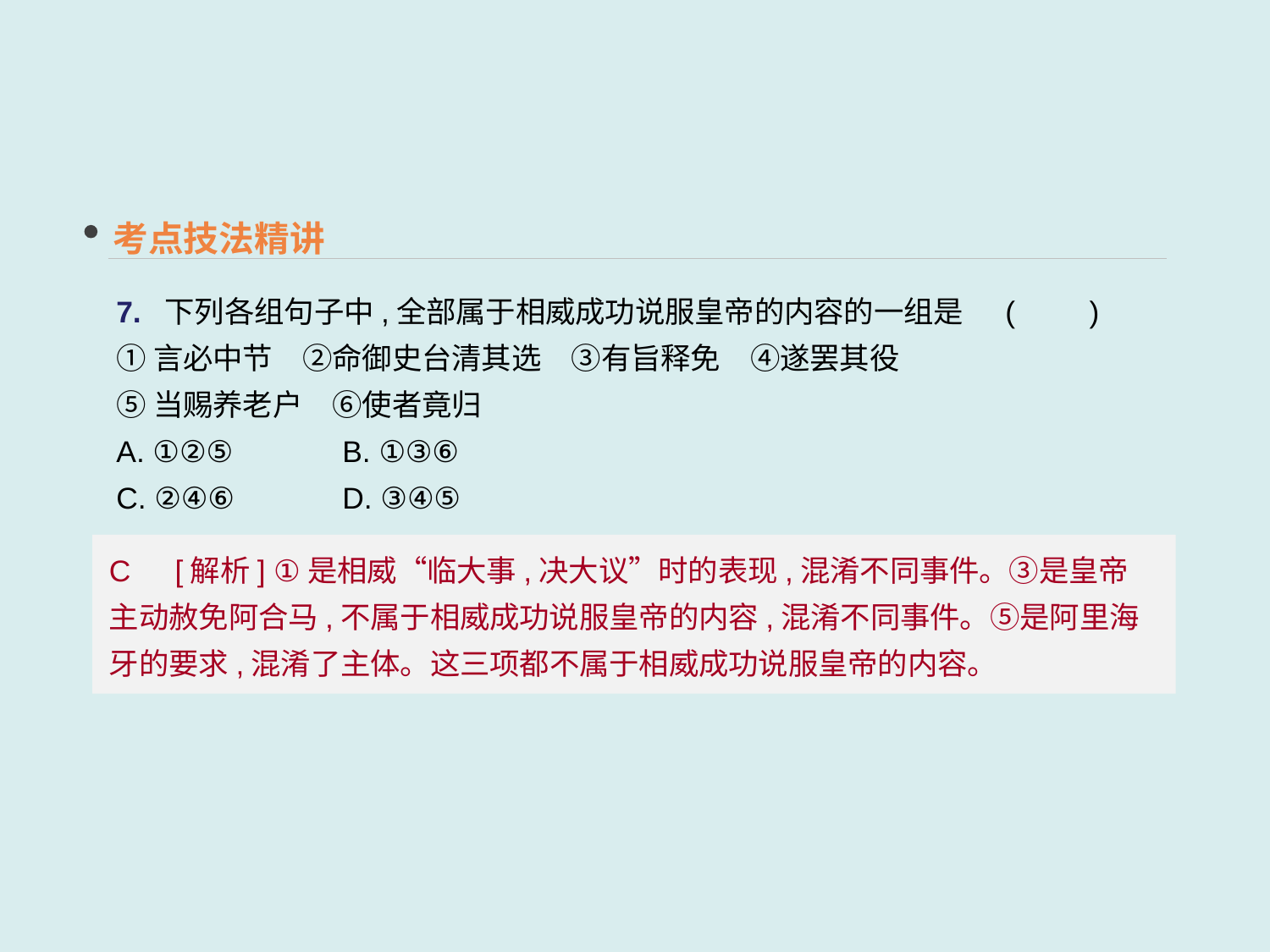

考点技法精讲

7.  下列各组句子中,全部属于相威成功说服皇帝的内容的一组是	(　　)
①言必中节　②命御史台清其选　③有旨释免　④遂罢其役
⑤当赐养老户　⑥使者竟归
A. ①②⑤	            B. ①③⑥
C. ②④⑥	            D. ③④⑤

C　[解析] ①是相威“临大事,决大议”时的表现,混淆不同事件。③是皇帝主动赦免阿合马,不属于相威成功说服皇帝的内容,混淆不同事件。⑤是阿里海牙的要求,混淆了主体。这三项都不属于相威成功说服皇帝的内容。